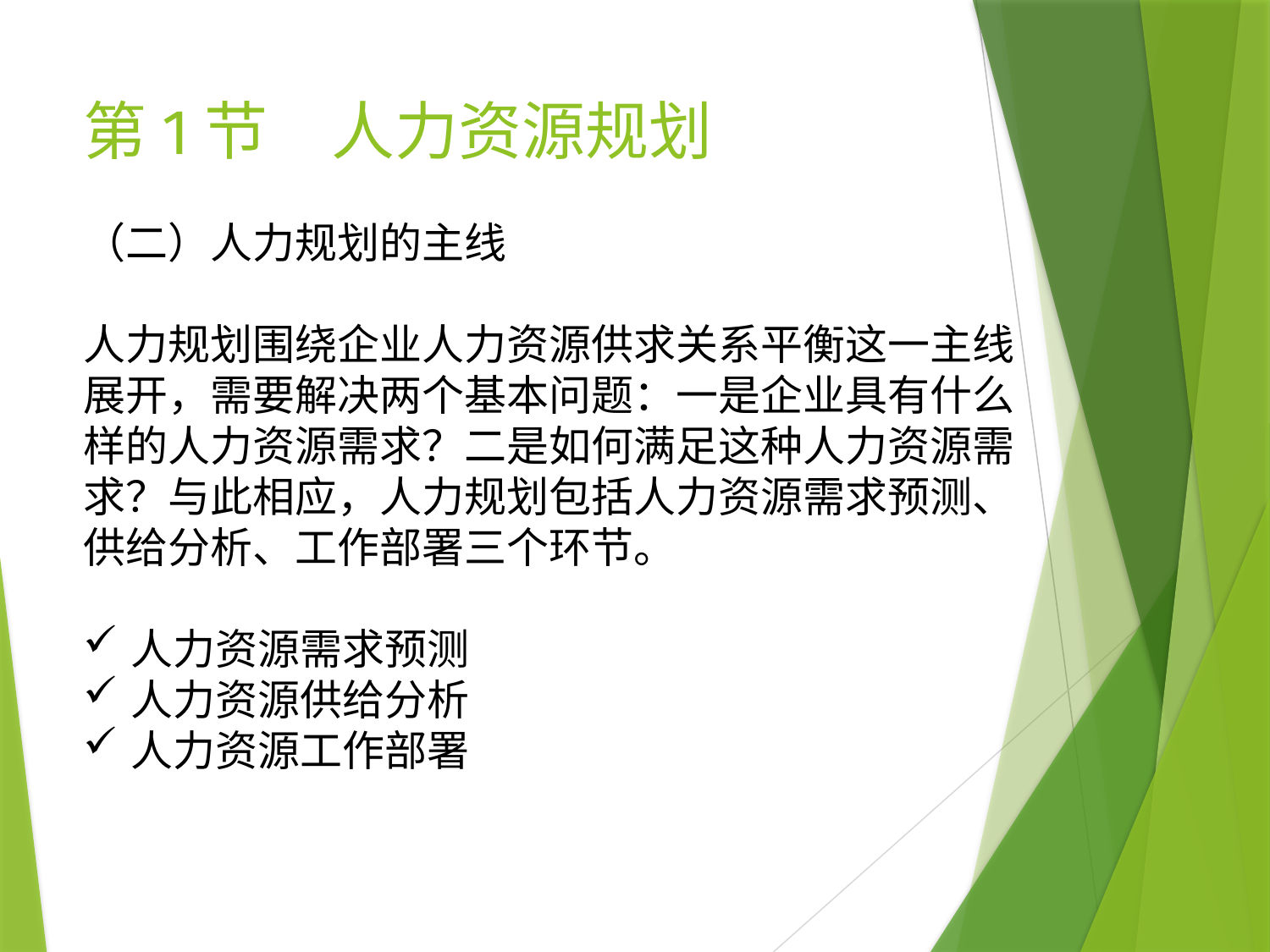

# 第1节　人力资源规划
（二）人力规划的主线

人力规划围绕企业人力资源供求关系平衡这一主线展开，需要解决两个基本问题：一是企业具有什么样的人力资源需求？二是如何满足这种人力资源需求？与此相应，人力规划包括人力资源需求预测、供给分析、工作部署三个环节。

人力资源需求预测
人力资源供给分析
人力资源工作部署